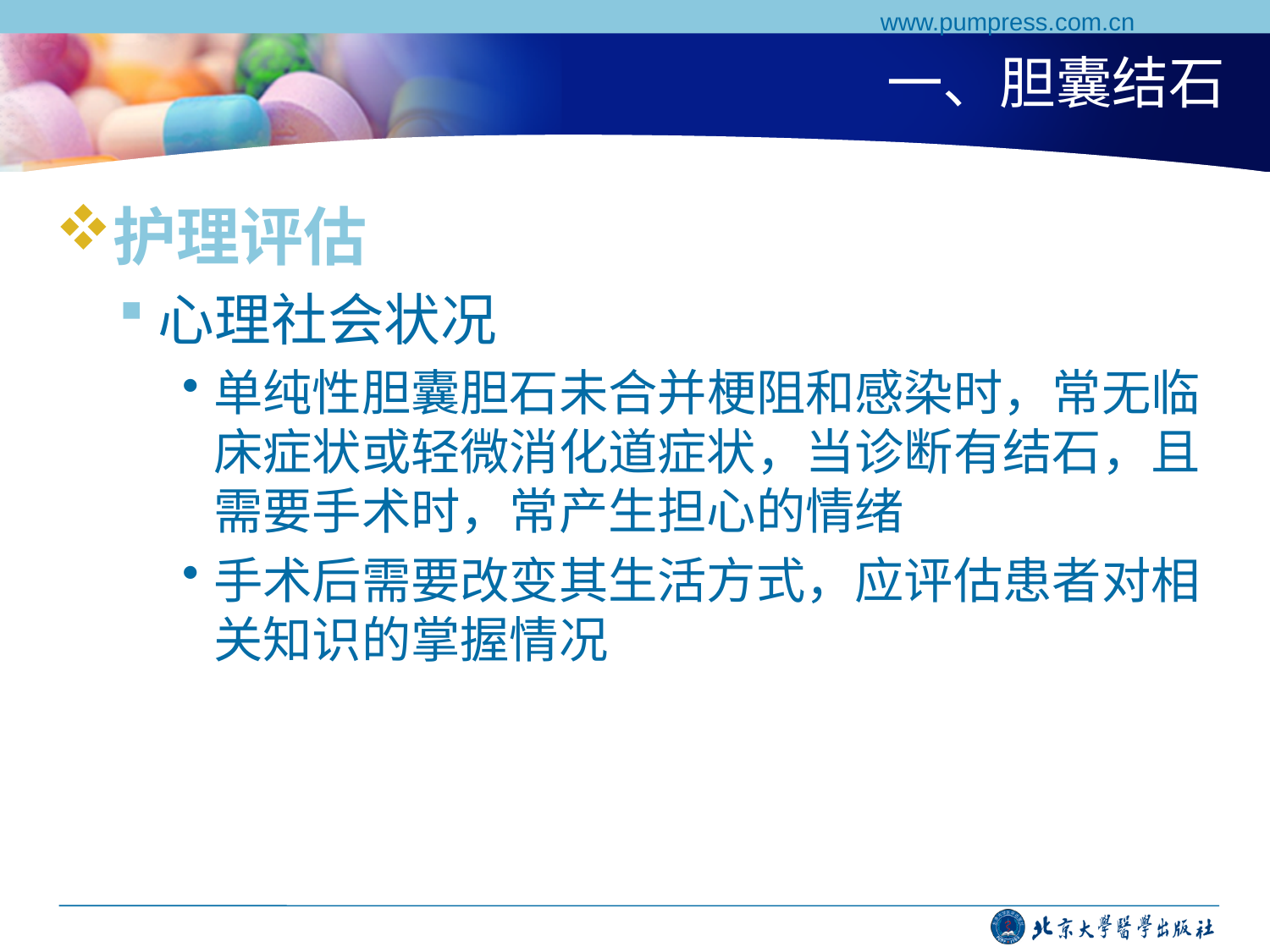

www.pumpress.com.cn
# 一、胆囊结石
护理评估
心理社会状况
单纯性胆囊胆石未合并梗阻和感染时，常无临床症状或轻微消化道症状，当诊断有结石，且需要手术时，常产生担心的情绪
手术后需要改变其生活方式，应评估患者对相关知识的掌握情况